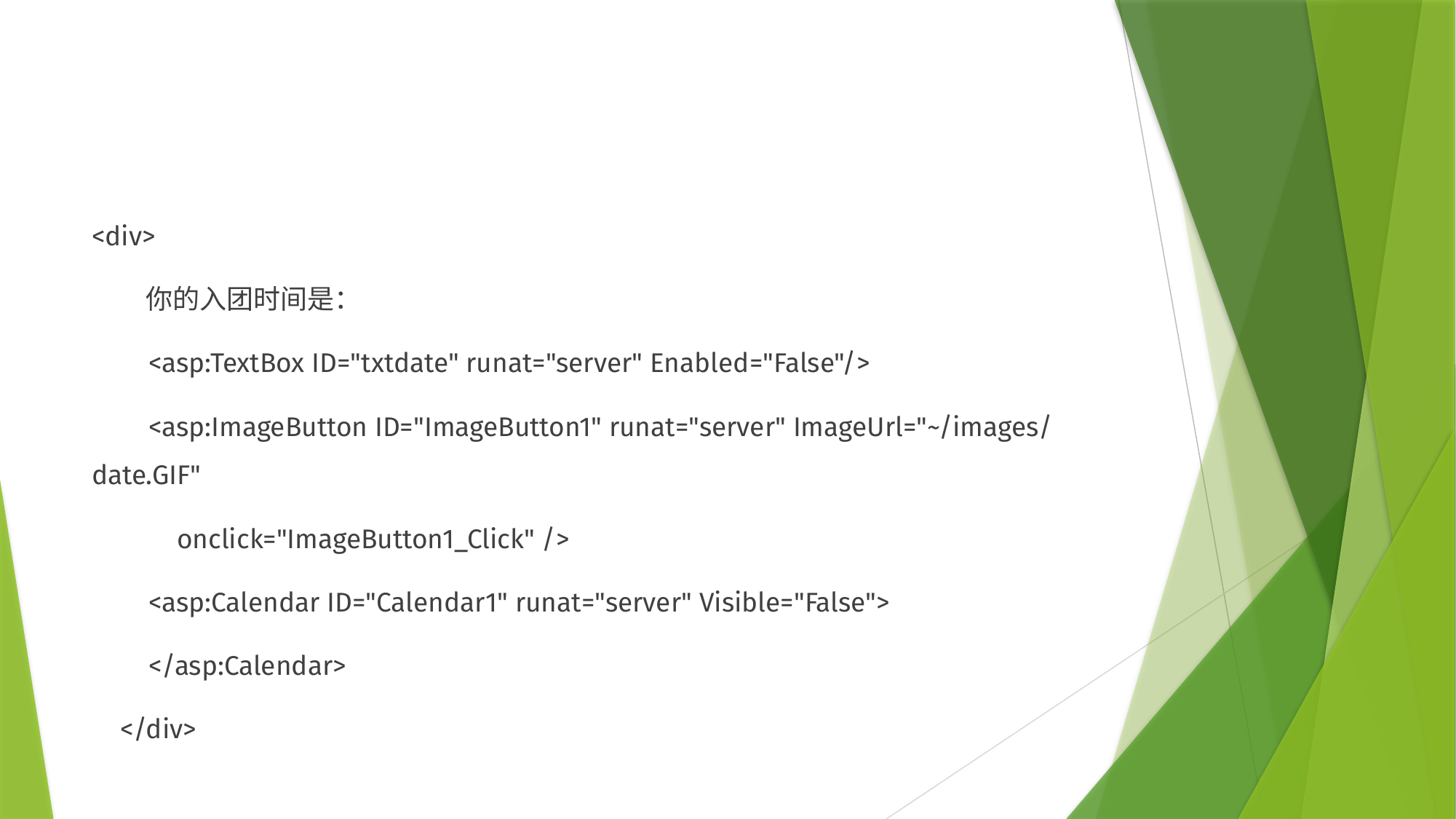

#
<div>
        你的入团时间是：
        <asp:TextBox ID="txtdate" runat="server" Enabled="False"/>
        <asp:ImageButton ID="ImageButton1" runat="server" ImageUrl="~/images/date.GIF"
            onclick="ImageButton1_Click" />
        <asp:Calendar ID="Calendar1" runat="server" Visible="False">
        </asp:Calendar>
    </div>